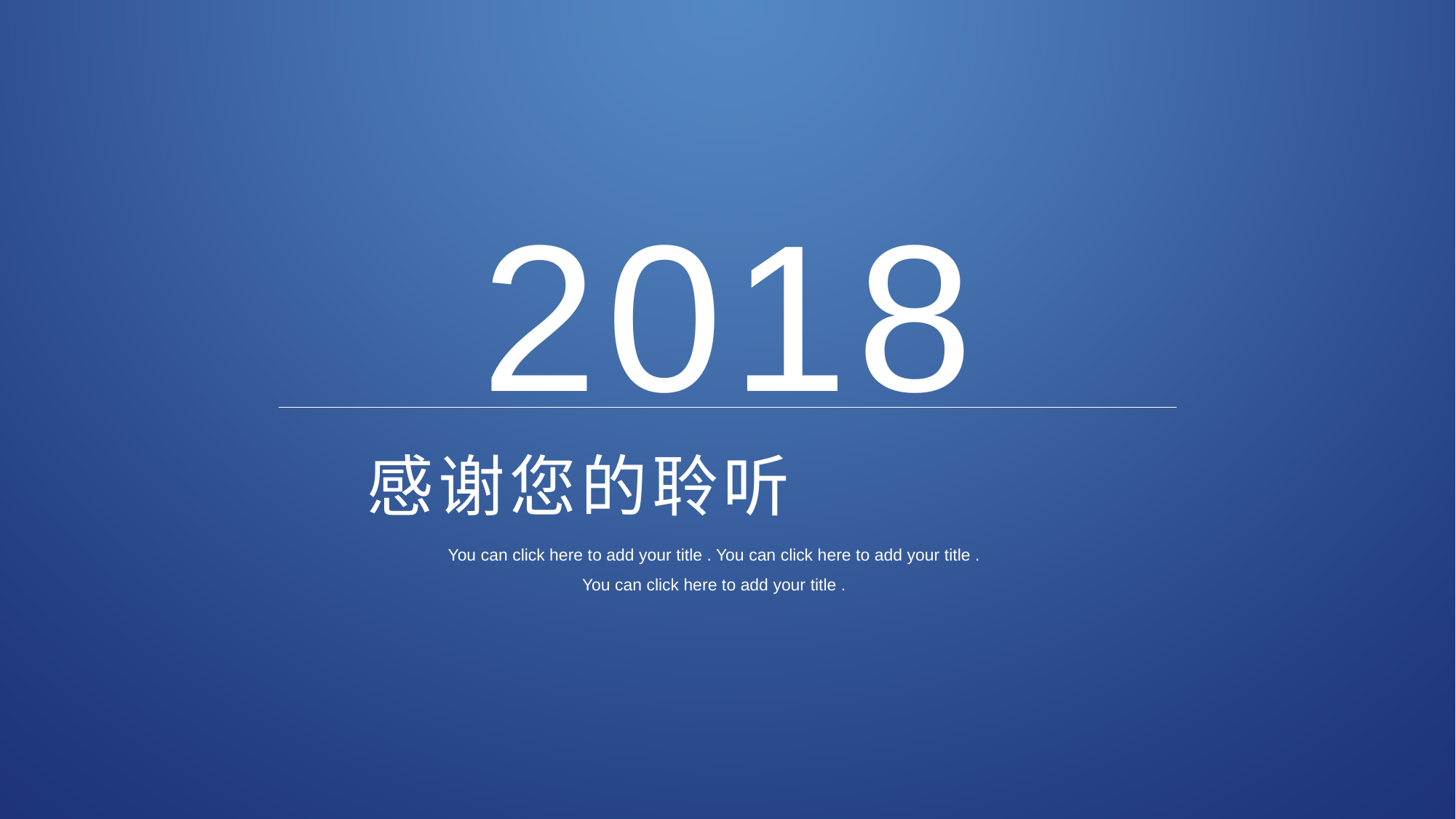

2018
感谢您的聆听
You can click here to add your title . You can click here to add your title .
You can click here to add your title .